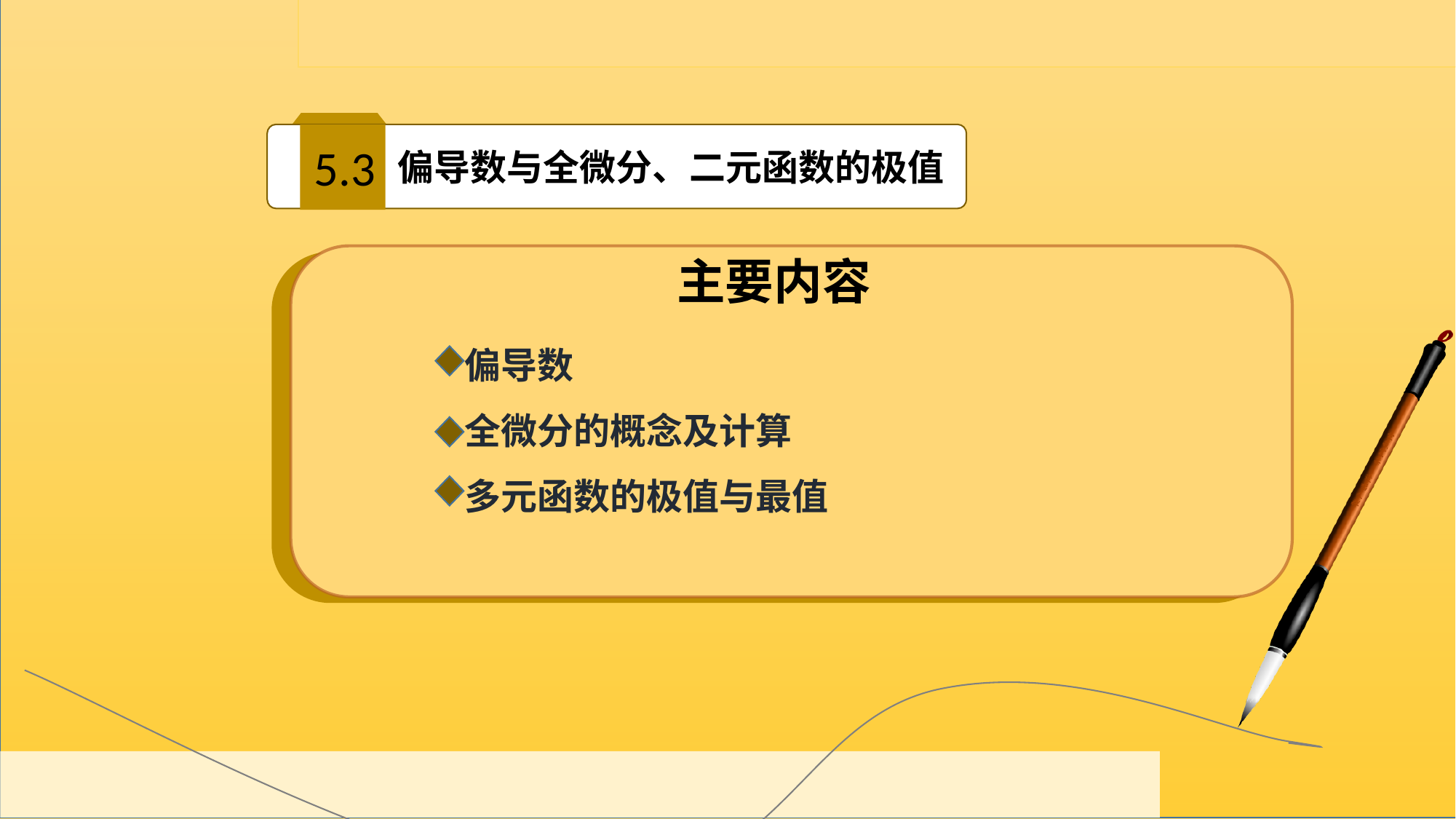

5.3
偏导数与全微分、二元函数的极值
主要内容
  偏导数
  全微分的概念及计算
  多元函数的极值与最值